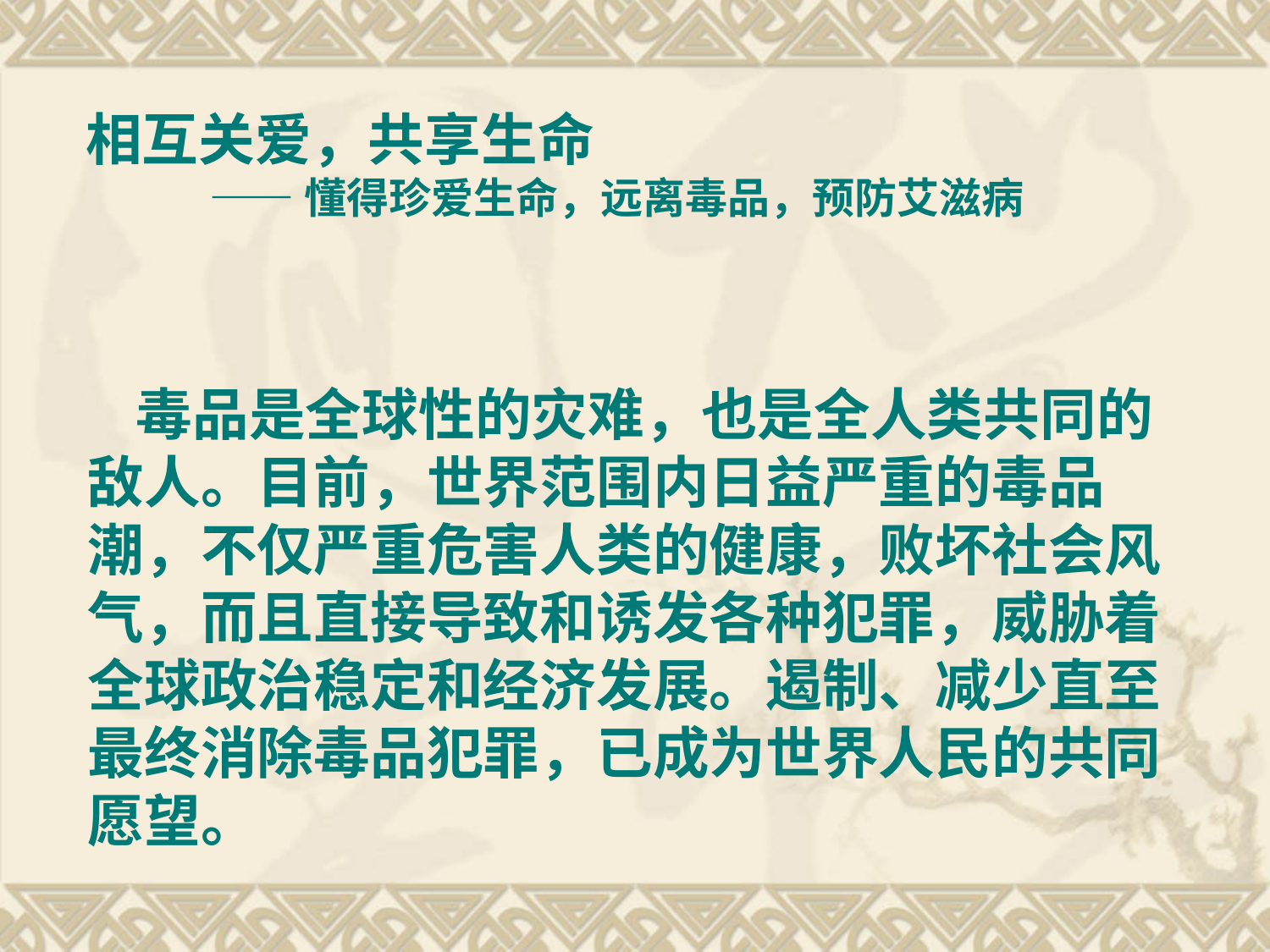

相互关爱，共享生命
             ——懂得珍爱生命，远离毒品，预防艾滋病
    毒品是全球性的灾难，也是全人类共同的敌人。目前，世界范围内日益严重的毒品潮，不仅严重危害人类的健康，败坏社会风气，而且直接导致和诱发各种犯罪，威胁着全球政治稳定和经济发展。遏制、减少直至最终消除毒品犯罪，已成为世界人民的共同愿望。